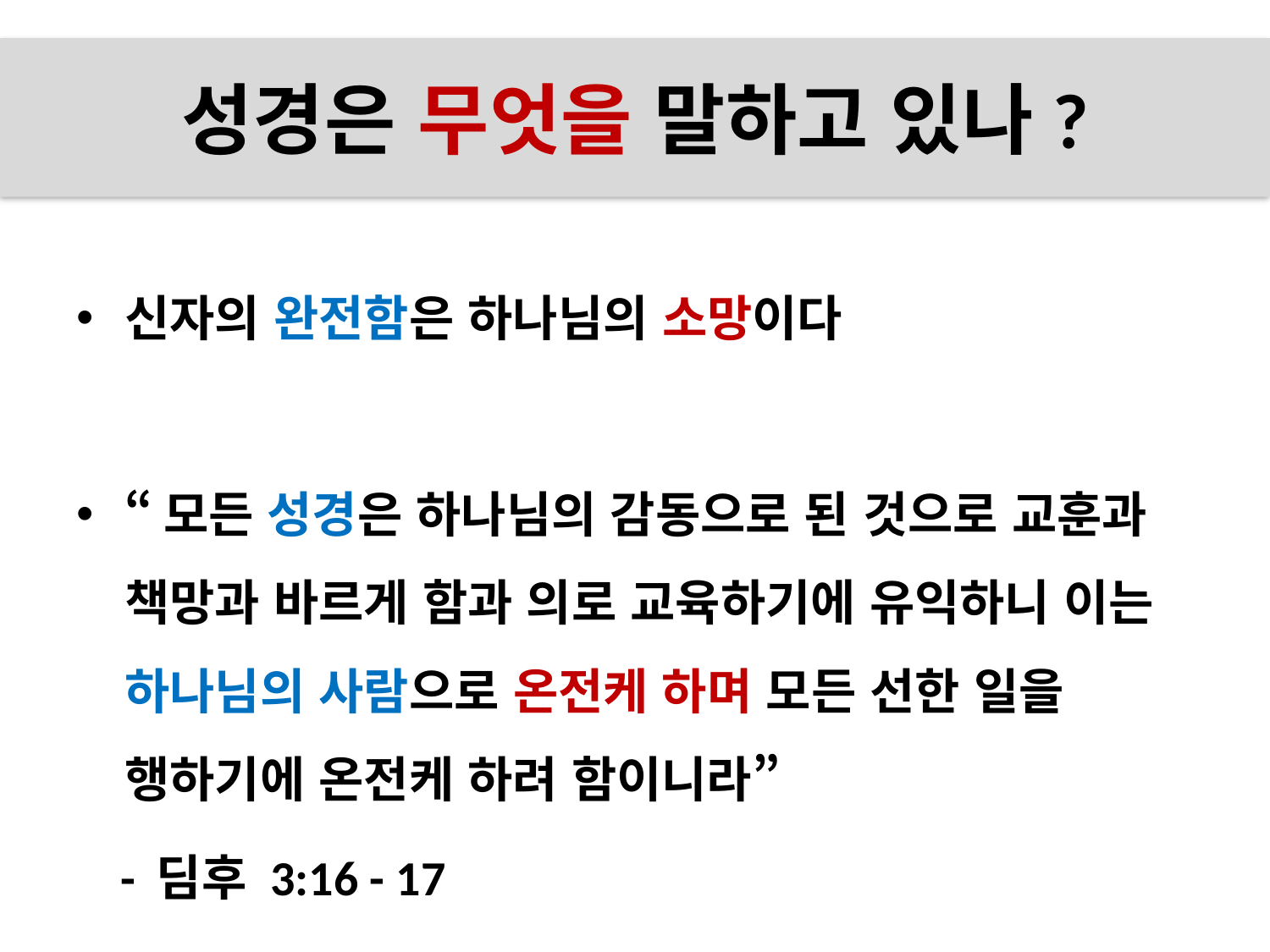

성경은 무엇을 말하고 있나?
#
신자의 완전함은 하나님의 소망이다

“모든 성경은 하나님의 감동으로 된 것으로 교훈과 책망과 바르게 함과 의로 교육하기에 유익하니 이는 하나님의 사람으로 온전케 하며 모든 선한 일을 행하기에 온전케 하려 함이니라”
    - 딤후 3:16 - 17